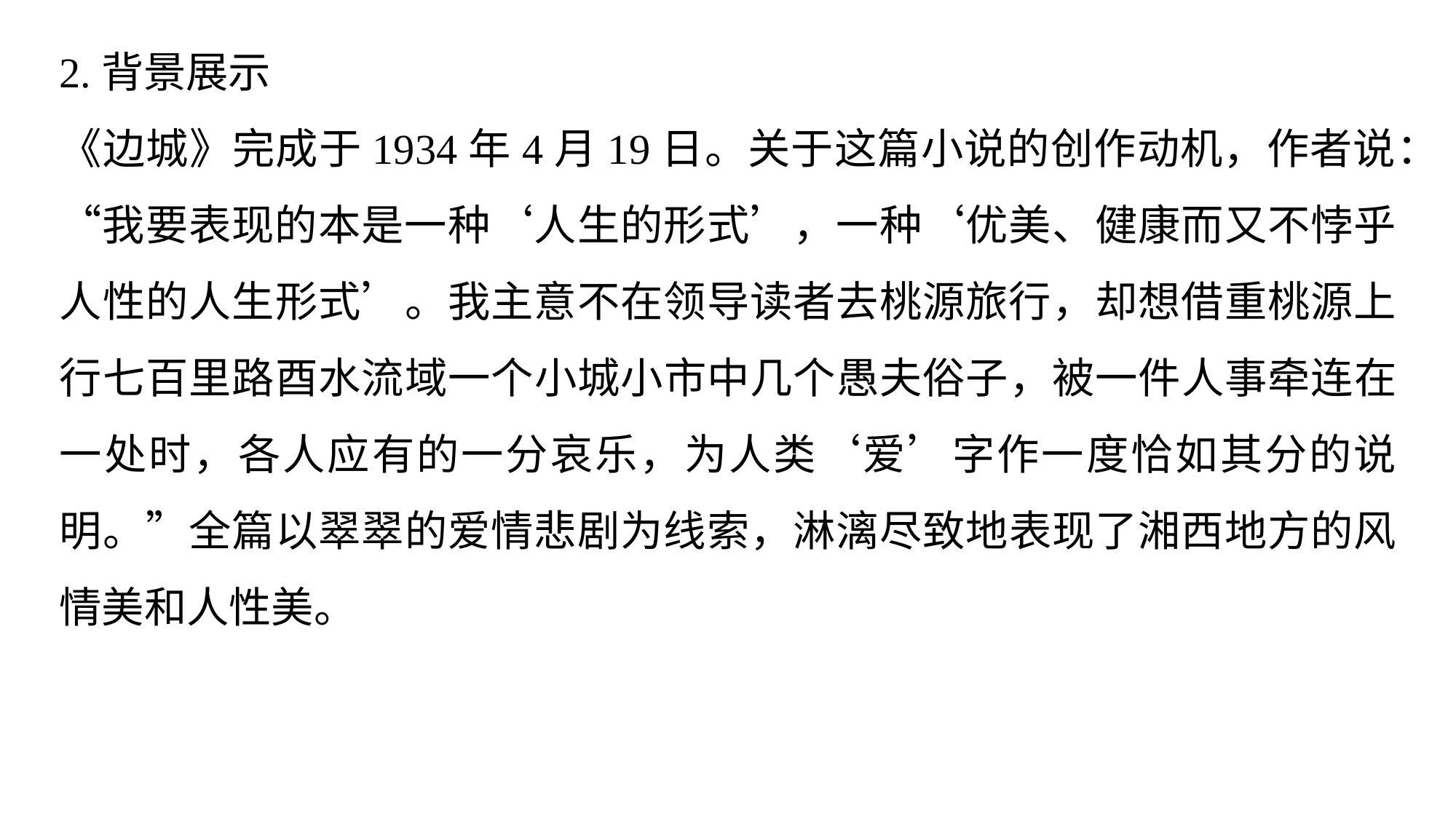

2.背景展示
《边城》完成于1934年4月19日。关于这篇小说的创作动机，作者说：“我要表现的本是一种‘人生的形式’，一种‘优美、健康而又不悖乎人性的人生形式’。我主意不在领导读者去桃源旅行，却想借重桃源上行七百里路酉水流域一个小城小市中几个愚夫俗子，被一件人事牵连在一处时，各人应有的一分哀乐，为人类‘爱’字作一度恰如其分的说明。”全篇以翠翠的爱情悲剧为线索，淋漓尽致地表现了湘西地方的风情美和人性美。